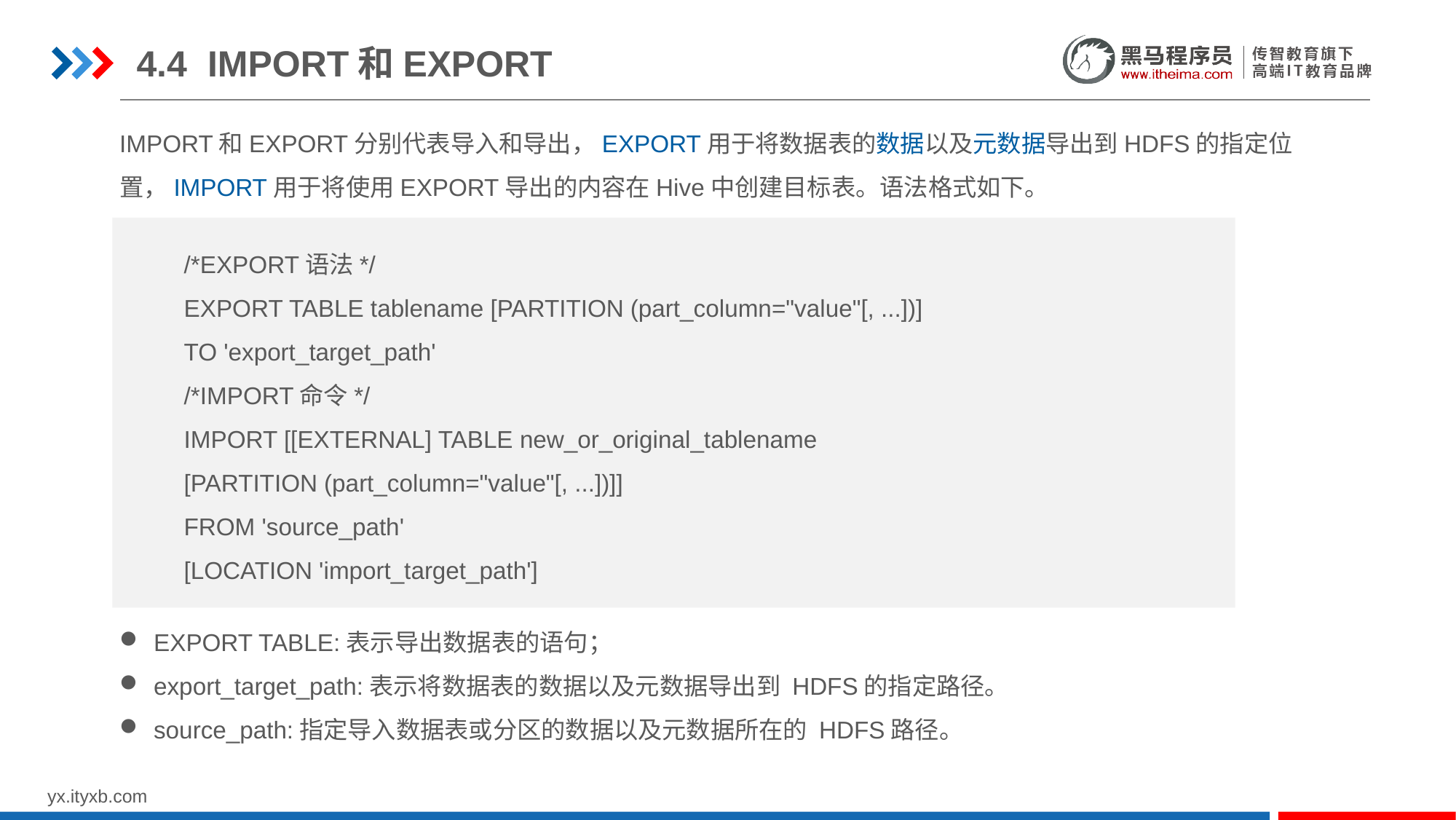

4.4  IMPORT和EXPORT
IMPORT和EXPORT分别代表导入和导出，EXPORT用于将数据表的数据以及元数据导出到HDFS的指定位置，IMPORT用于将使用EXPORT导出的内容在Hive中创建目标表。语法格式如下。

/*EXPORT语法*/
EXPORT TABLE tablename [PARTITION (part_column="value"[, ...])]
TO 'export_target_path'
/*IMPORT命令*/
IMPORT [[EXTERNAL] TABLE new_or_original_tablename
[PARTITION (part_column="value"[, ...])]]
FROM 'source_path'
[LOCATION 'import_target_path']
EXPORT TABLE:表示导出数据表的语句；
export_target_path:表示将数据表的数据以及元数据导出到 HDFS的指定路径。
source_path:指定导入数据表或分区的数据以及元数据所在的 HDFS路径。